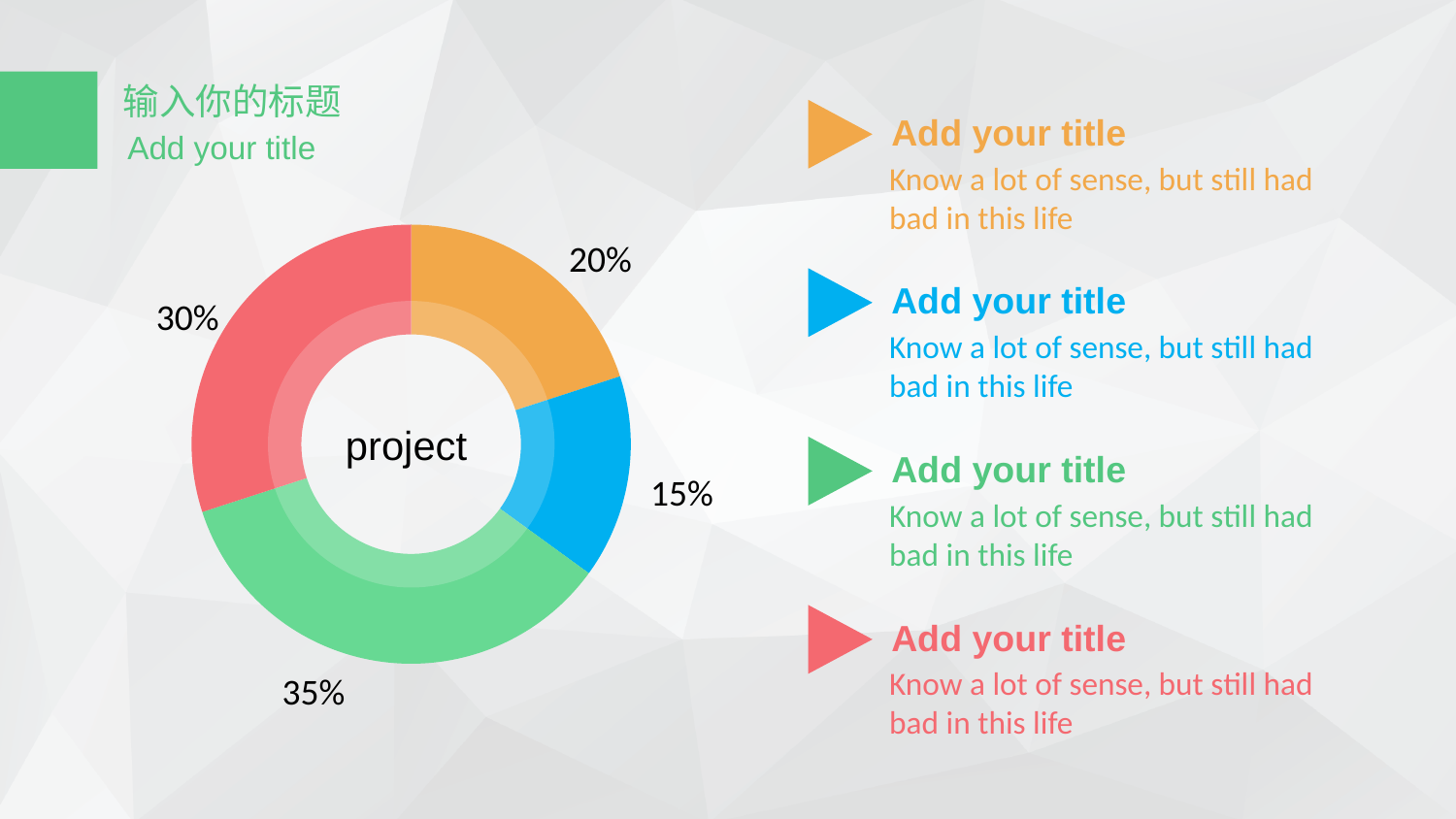

输入你的标题
Add your title

Add your title
Know a lot of sense, but still had bad in this life

### Chart

| Category |  |
|---|---|
20%

Add your title
Know a lot of sense, but still had bad in this life
30%

project

Add your title
Know a lot of sense, but still had bad in this life
15%

Add your title
Know a lot of sense, but still had bad in this life
35%